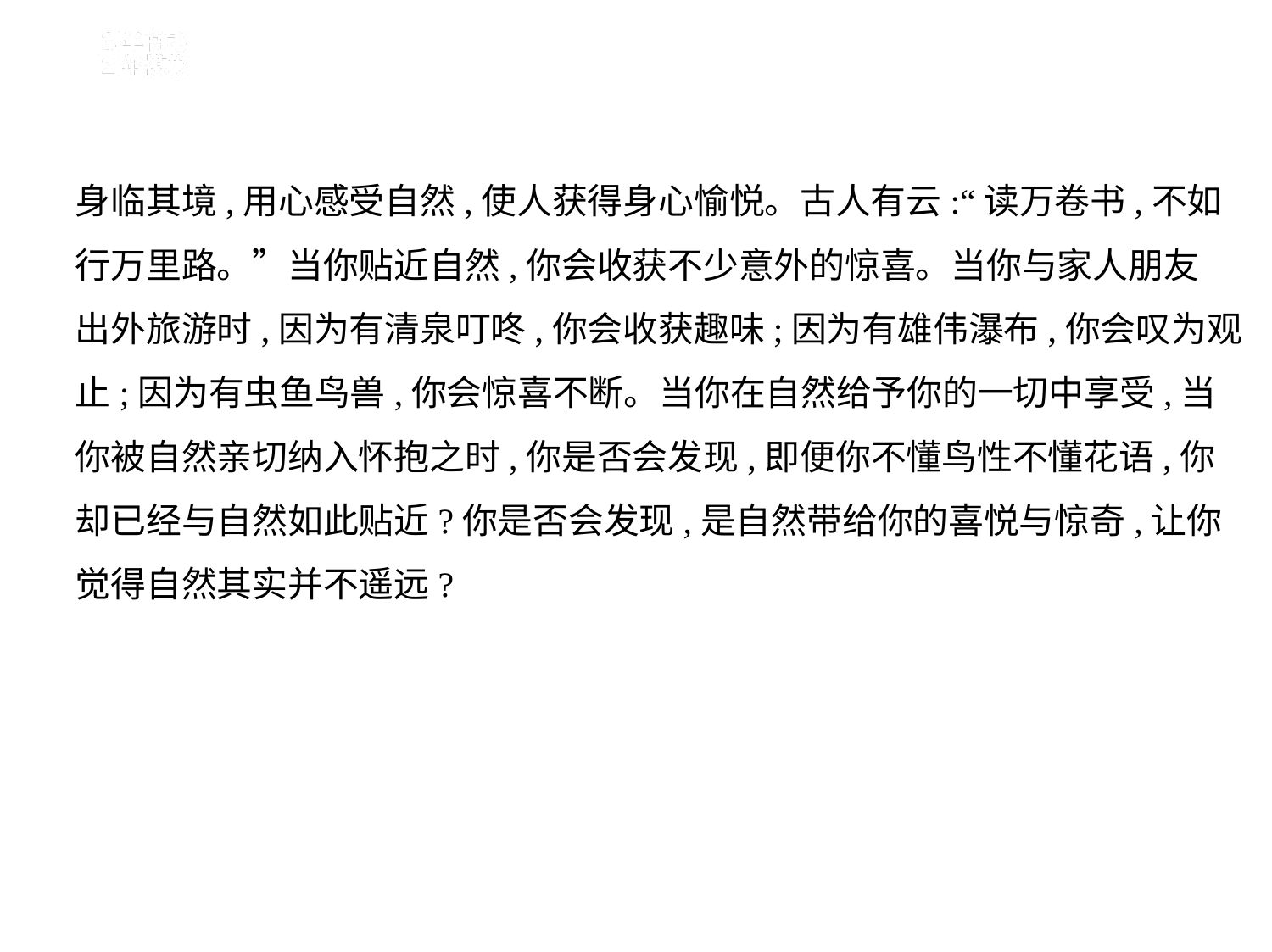

身临其境,用心感受自然,使人获得身心愉悦。古人有云:“读万卷书,不如
行万里路。”当你贴近自然,你会收获不少意外的惊喜。当你与家人朋友
出外旅游时,因为有清泉叮咚,你会收获趣味;因为有雄伟瀑布,你会叹为观
止;因为有虫鱼鸟兽,你会惊喜不断。当你在自然给予你的一切中享受,当
你被自然亲切纳入怀抱之时,你是否会发现,即便你不懂鸟性不懂花语,你
却已经与自然如此贴近?你是否会发现,是自然带给你的喜悦与惊奇,让你
觉得自然其实并不遥远?